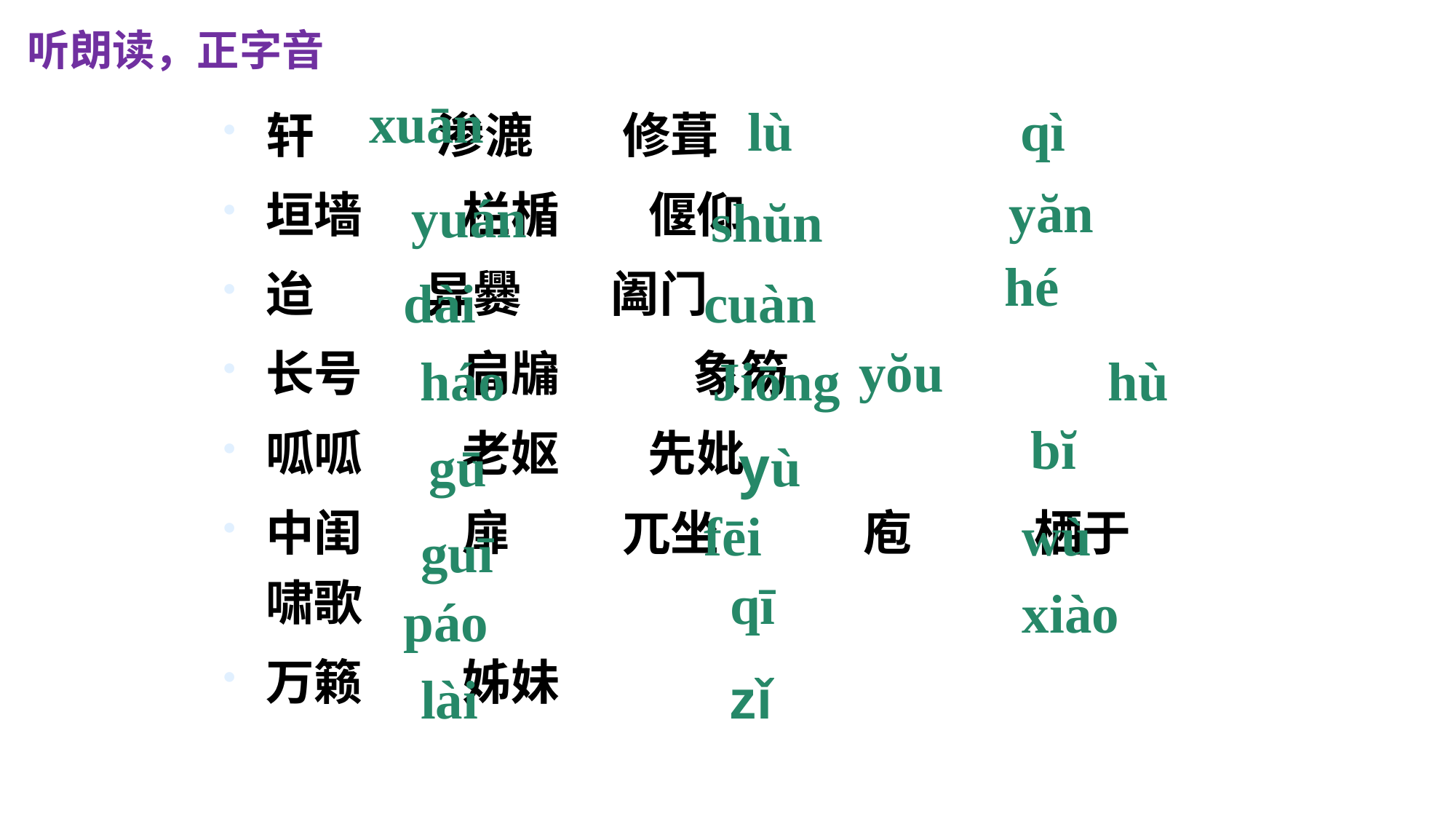

听朗读，正字音
xuān
轩           渗漉        修葺
垣墙         栏楯        偃仰
迨          异爨        阖门
长号         扃牖            象笏
呱呱         老妪        先妣
中闺         扉          兀坐             庖           栖于         啸歌
万籁         姊妹
lù
qì
yăn
yuán
shŭn
hé
dài
cuàn
yŏu
háo
Jiōng
hù
bĭ
gū
yù
fēi
wù
guī
qī
xiào
páo
lài
zǐ